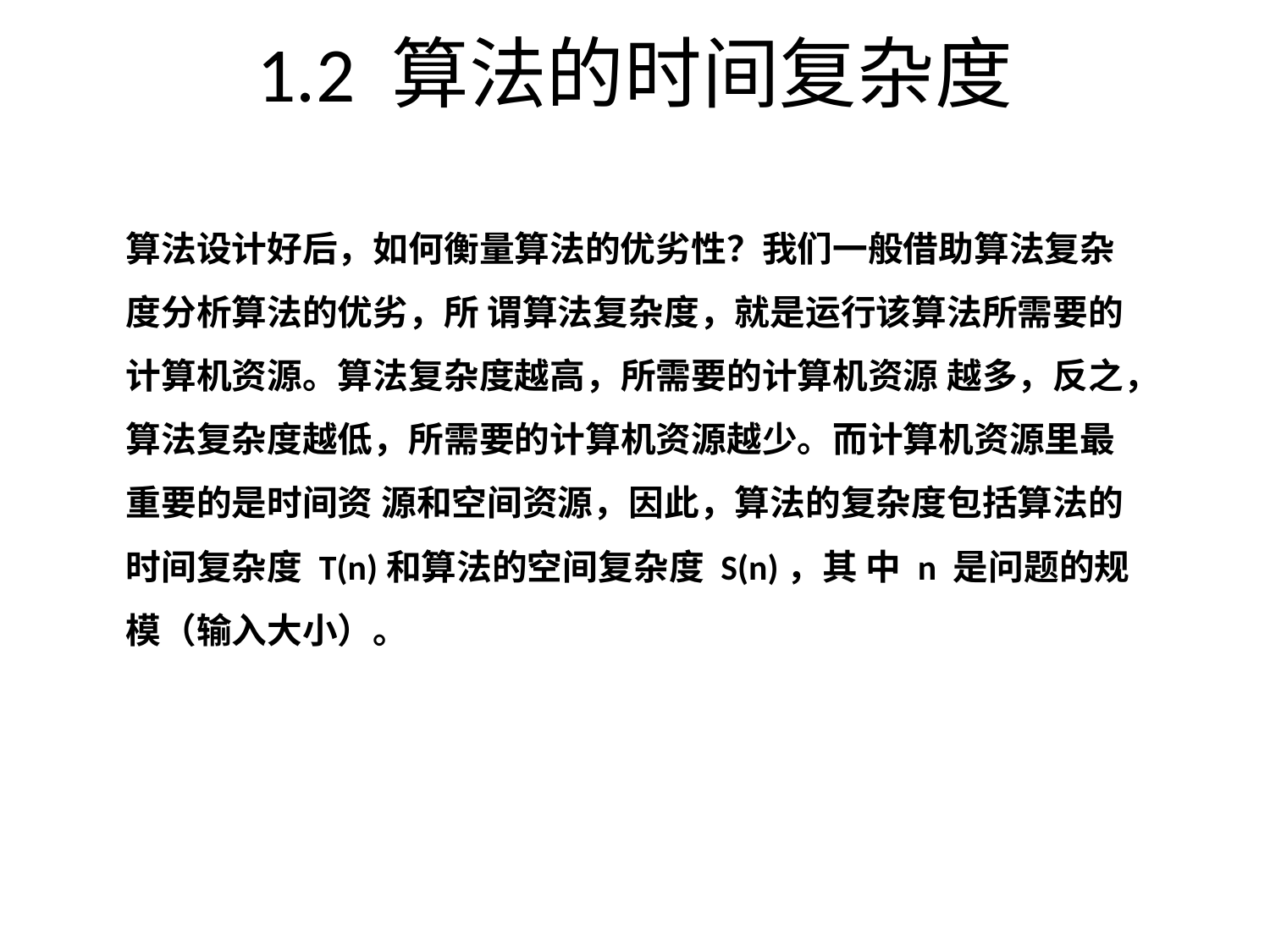

# 1.2 算法的时间复杂度
算法设计好后，如何衡量算法的优劣性？我们一般借助算法复杂度分析算法的优劣，所 谓算法复杂度，就是运行该算法所需要的计算机资源。算法复杂度越高，所需要的计算机资源 越多，反之，算法复杂度越低，所需要的计算机资源越少。而计算机资源里最重要的是时间资 源和空间资源，因此，算法的复杂度包括算法的时间复杂度 T(n)和算法的空间复杂度 S(n)，其 中 n 是问题的规模（输入大小）。